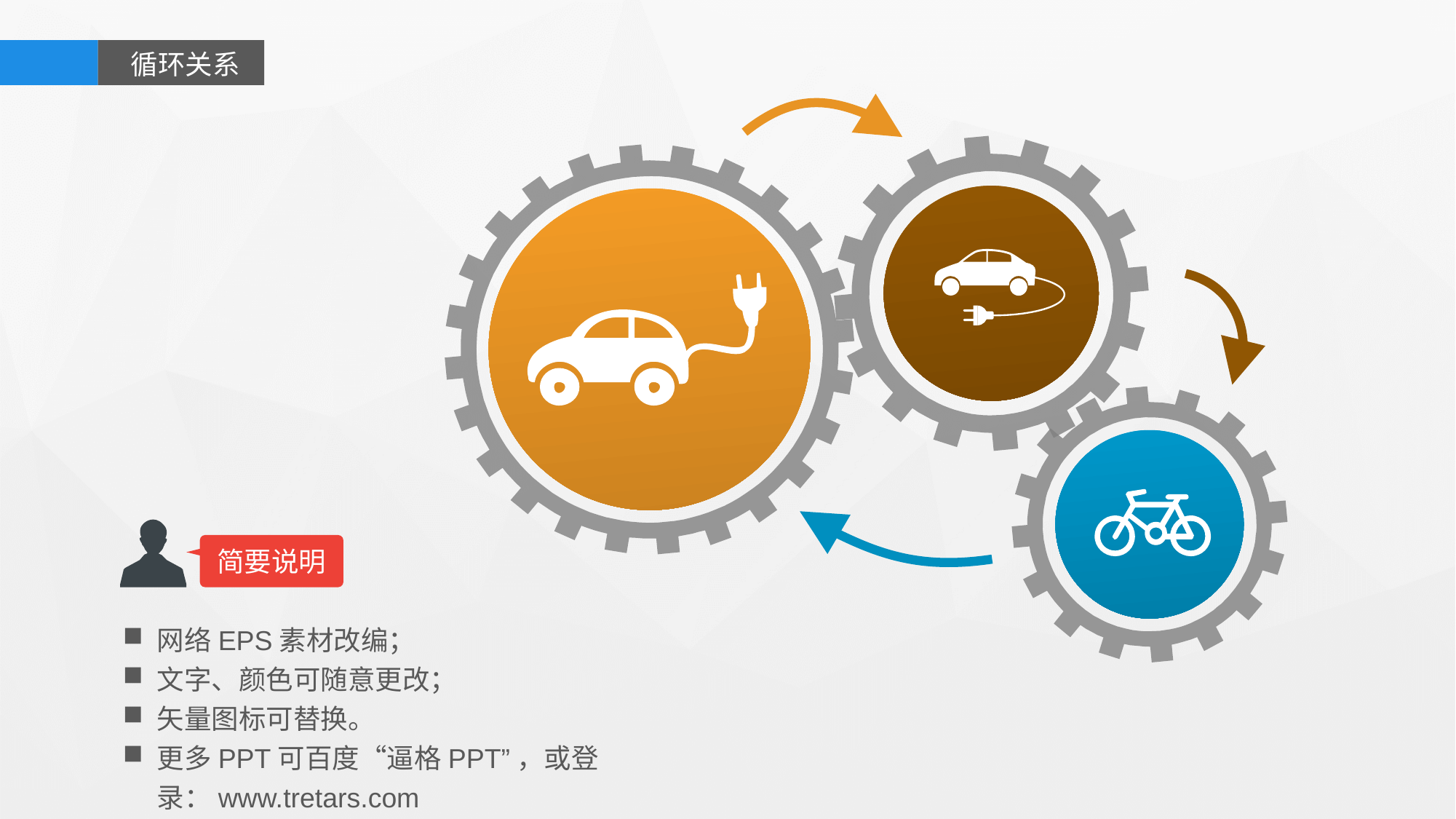

循环关系

简要说明

网络EPS素材改编；
文字、颜色可随意更改；
矢量图标可替换。
更多PPT可百度“逼格PPT”，或登录：www.tretars.com